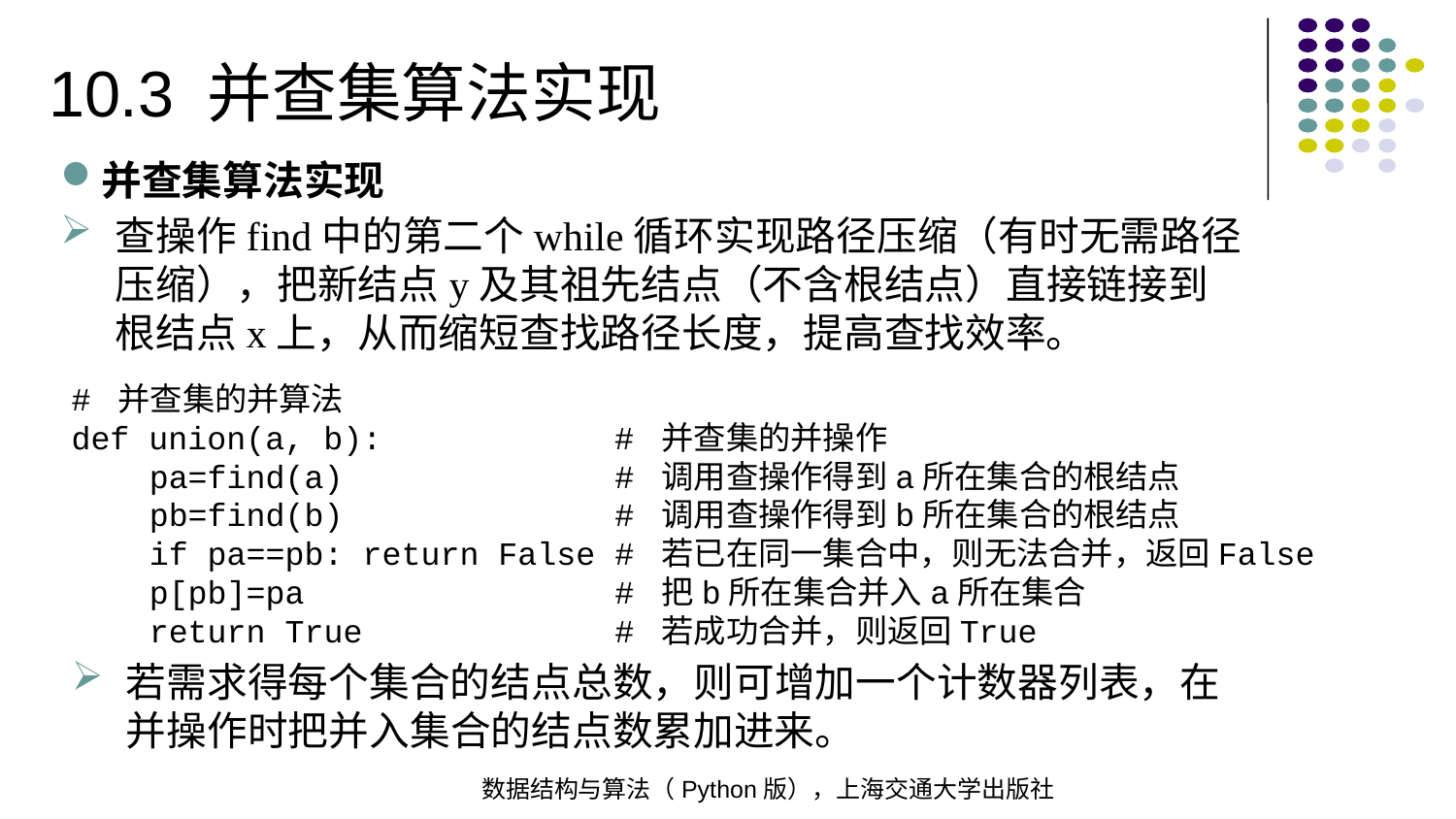

10.3 并查集算法实现
并查集算法实现
查操作find中的第二个while循环实现路径压缩（有时无需路径压缩），把新结点y及其祖先结点（不含根结点）直接链接到根结点x上，从而缩短查找路径长度，提高查找效率。
# 并查集的并算法
def union(a, b):            # 并查集的并操作
    pa=find(a)              # 调用查操作得到a所在集合的根结点
    pb=find(b)              # 调用查操作得到b所在集合的根结点
    if pa==pb: return False # 若已在同一集合中，则无法合并，返回False
    p[pb]=pa                # 把b所在集合并入a所在集合
    return True             # 若成功合并，则返回True
若需求得每个集合的结点总数，则可增加一个计数器列表，在并操作时把并入集合的结点数累加进来。